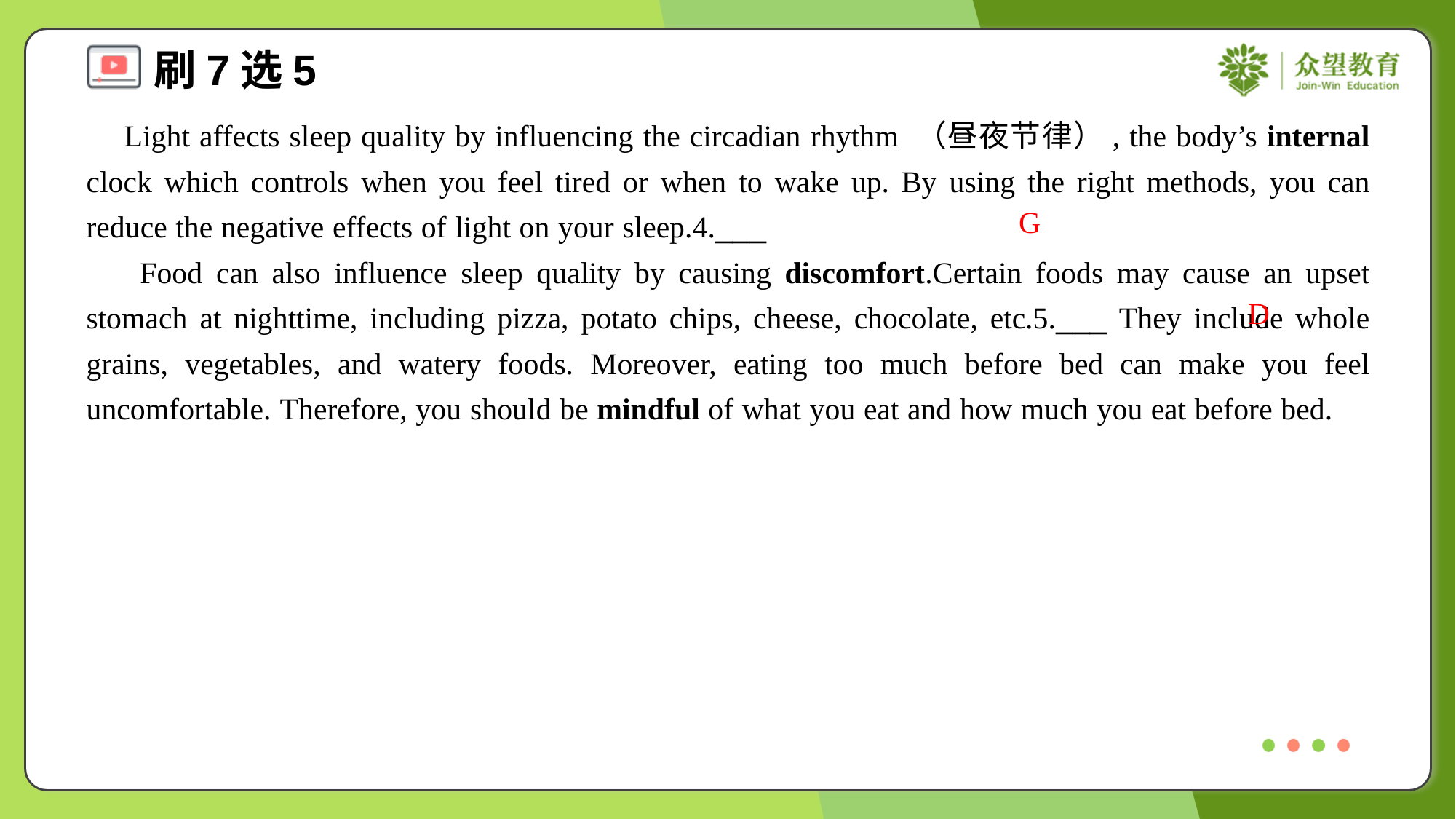

Light affects sleep quality by influencing the circadian rhythm （昼夜节律）, the body’s internal clock which controls when you feel tired or when to wake up. By using the right methods, you can reduce the negative effects of light on your sleep.4.___
    Food can also influence sleep quality by causing discomfort.Certain foods may cause an upset stomach at nighttime, including pizza, potato chips, cheese, chocolate, etc.5.___ They include whole grains, vegetables, and watery foods. Moreover, eating too much before bed can make you feel uncomfortable. Therefore, you should be mindful of what you eat and how much you eat before bed.
G
D